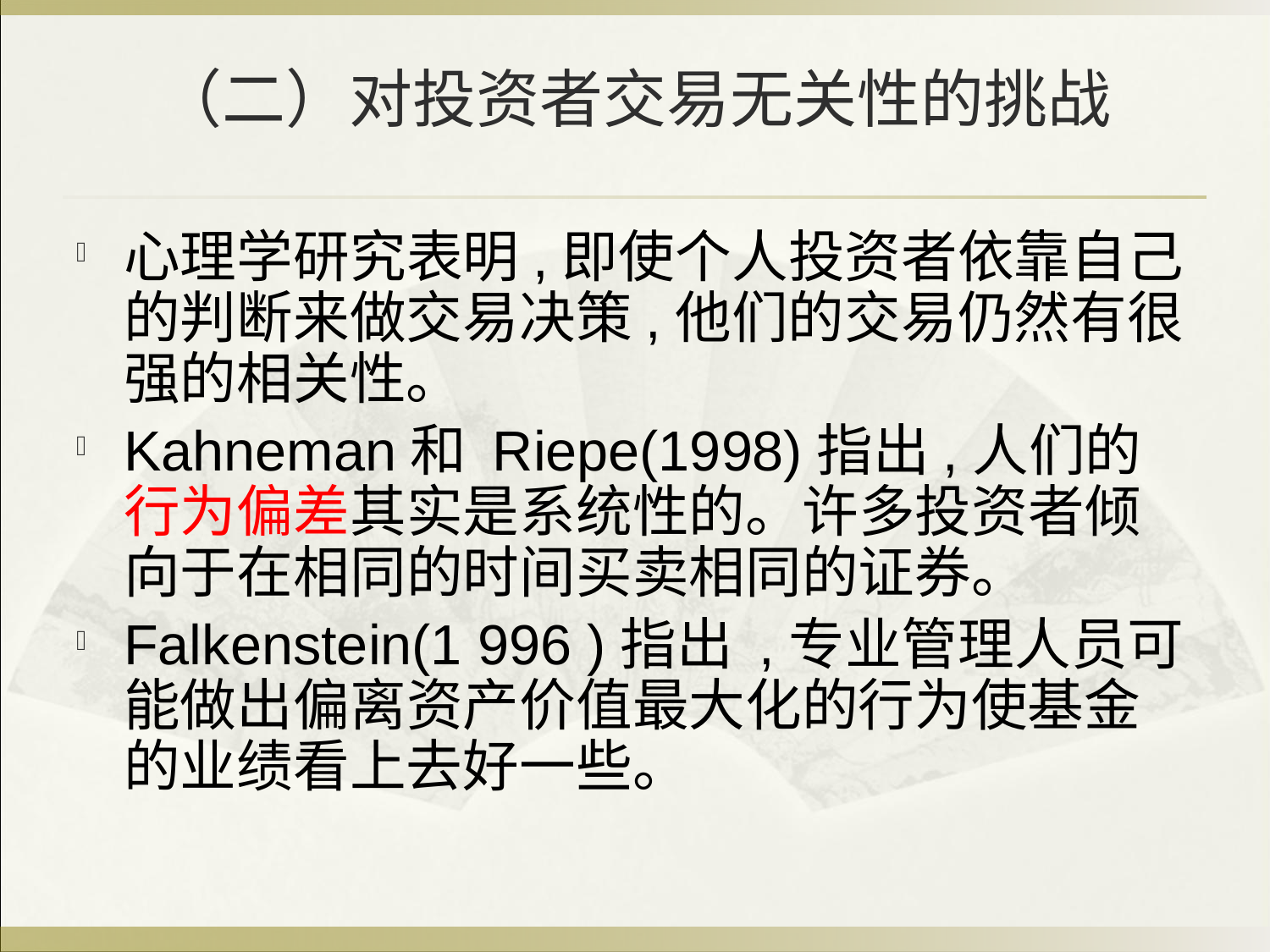

# （二）对投资者交易无关性的挑战
心理学研究表明,即使个人投资者依靠自己的判断来做交易决策,他们的交易仍然有很强的相关性。
Kahneman和 Riepe(1998)指出,人们的行为偏差其实是系统性的。许多投资者倾向于在相同的时间买卖相同的证券。
Falkenstein(1 996 )指出 ,专业管理人员可能做出偏离资产价值最大化的行为使基金的业绩看上去好一些。